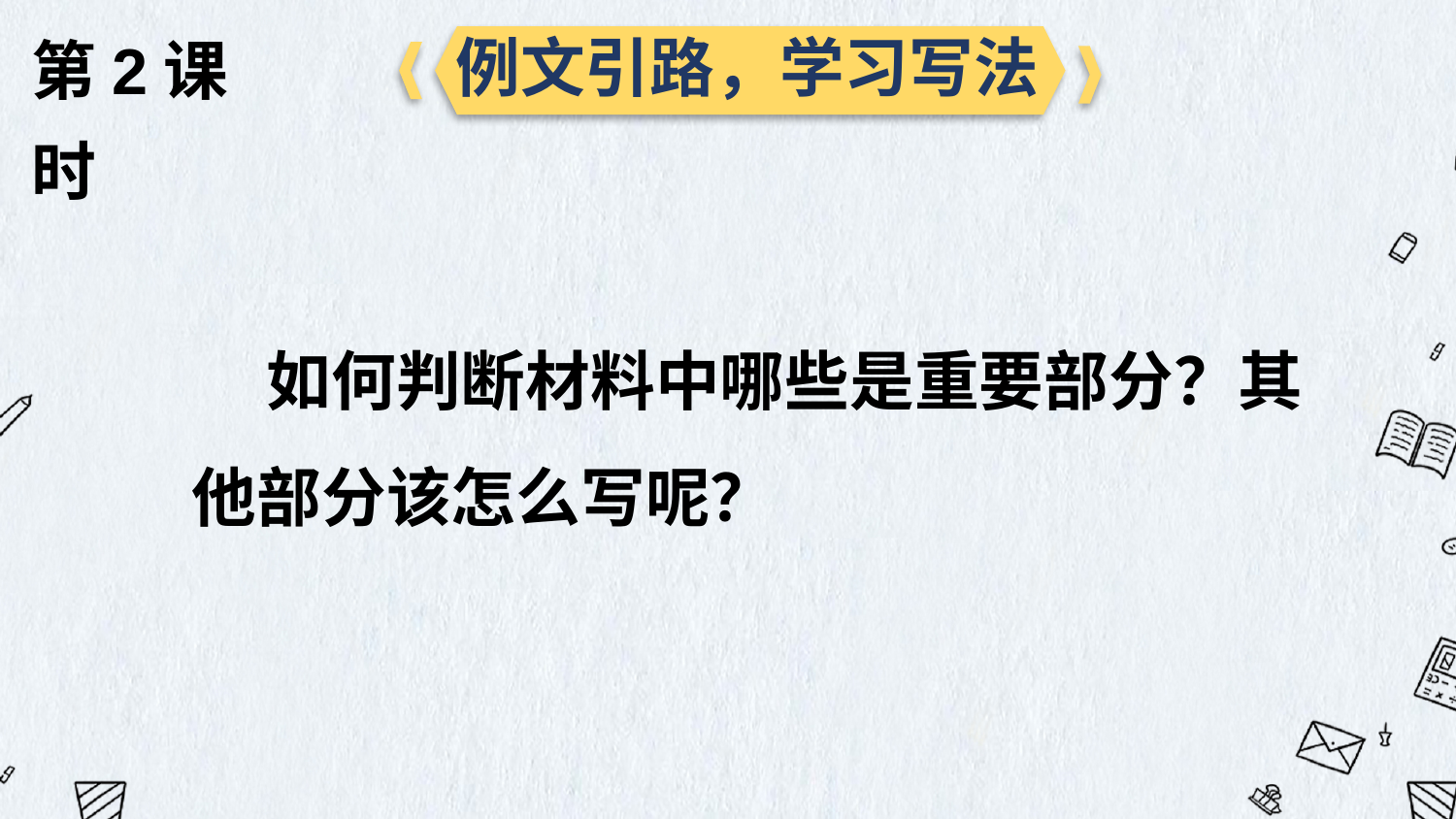

第2课时
例文引路，学习写法
    如何判断材料中哪些是重要部分？其他部分该怎么写呢？